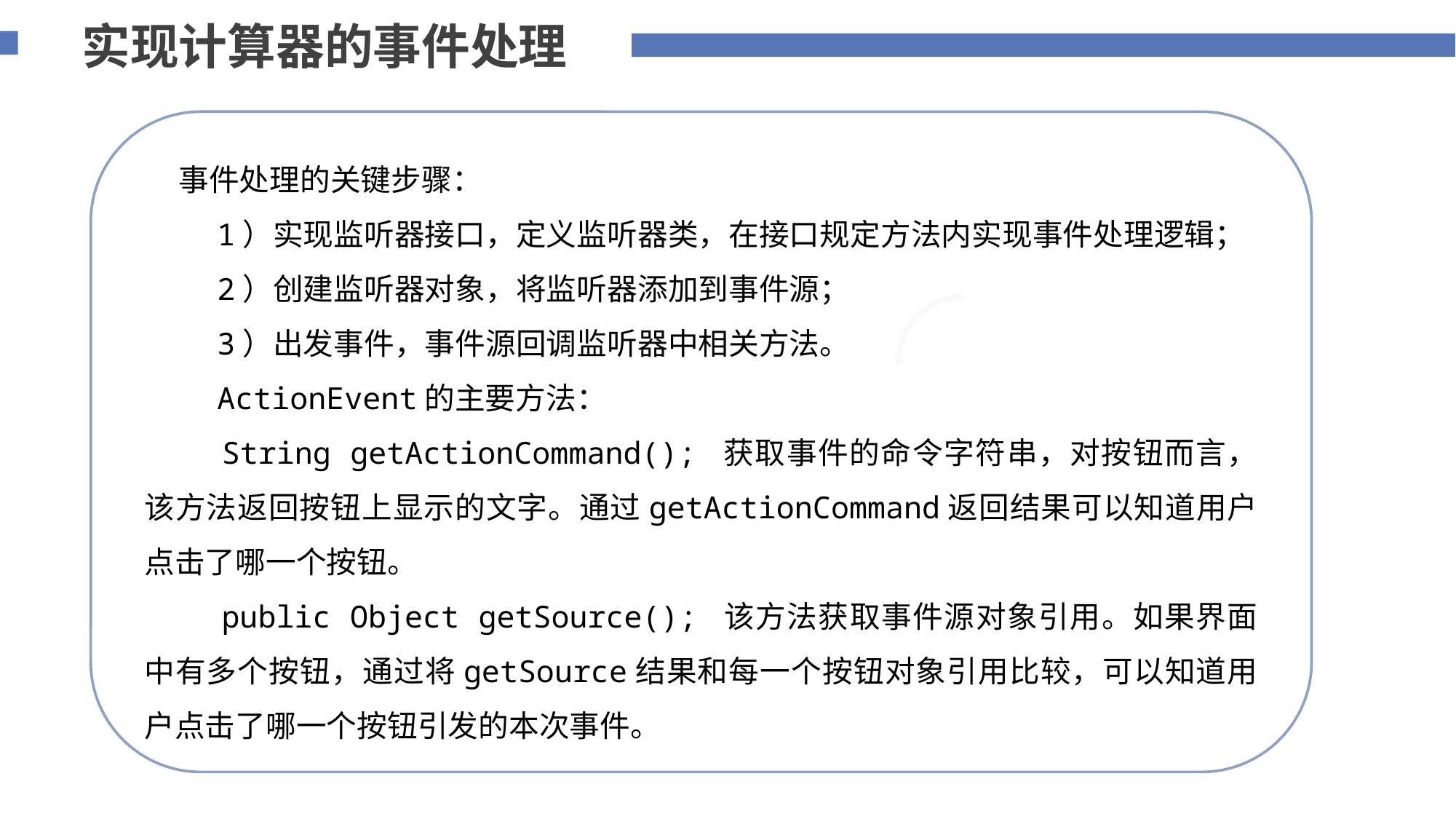

实现计算器的事件处理

    事件处理的关键步骤：
    1）实现监听器接口，定义监听器类，在接口规定方法内实现事件处理逻辑；
    2）创建监听器对象，将监听器添加到事件源；
    3）出发事件，事件源回调监听器中相关方法。
    ActionEvent的主要方法：
    String getActionCommand(); 获取事件的命令字符串，对按钮而言，该方法返回按钮上显示的文字。通过getActionCommand返回结果可以知道用户点击了哪一个按钮。
    public Object getSource(); 该方法获取事件源对象引用。如果界面中有多个按钮，通过将getSource结果和每一个按钮对象引用比较，可以知道用户点击了哪一个按钮引发的本次事件。
添加标题内容
您的内容打在这里，或者通过复制您的文本后，在此框中选择粘贴，并选择只保留文字。

75%